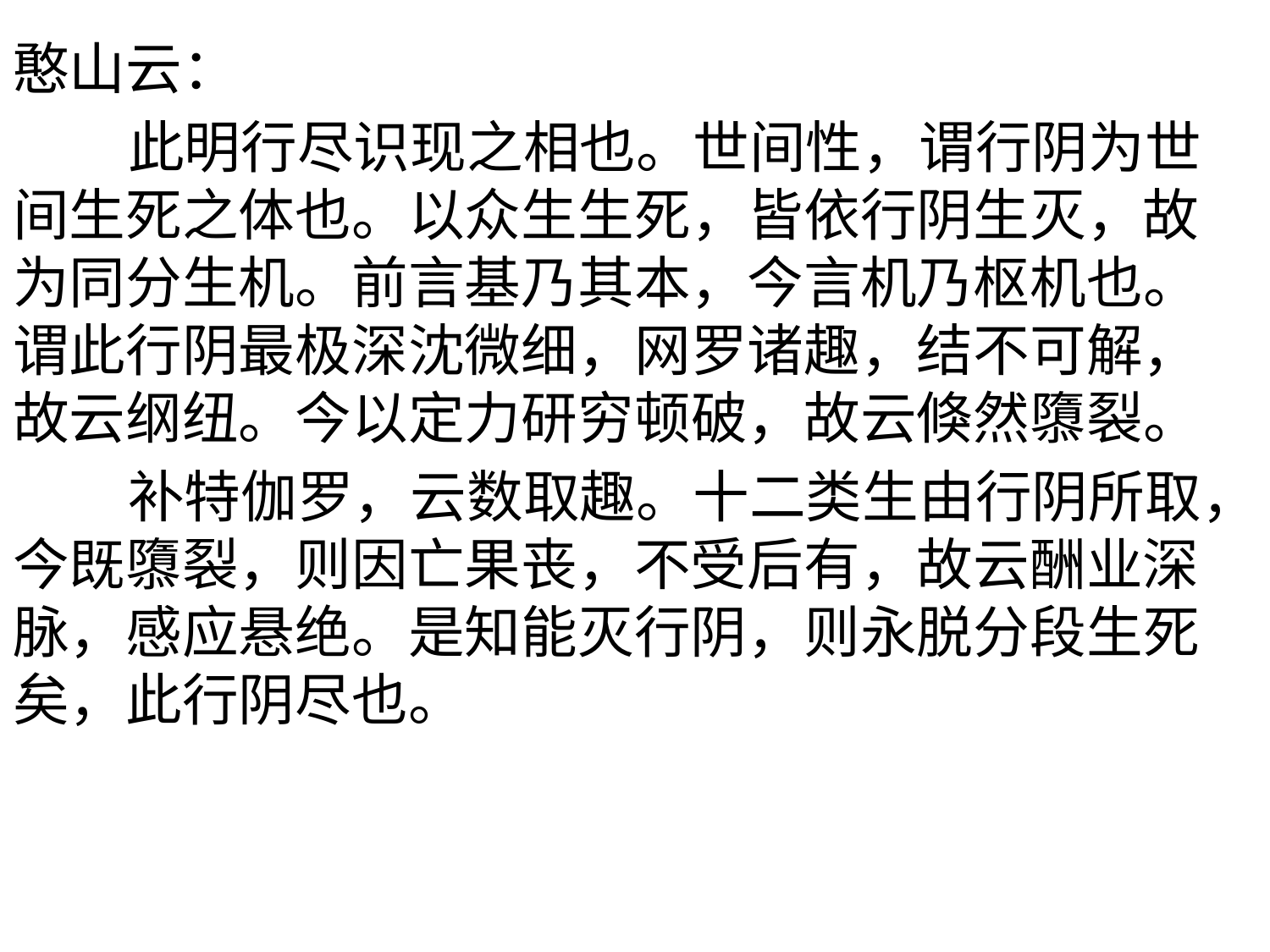

憨山云：
        此明行尽识现之相也。世间性，谓行阴为世间生死之体也。以众生生死，皆依行阴生灭，故为同分生机。前言基乃其本，今言机乃枢机也。谓此行阴最极深沈微细，网罗诸趣，结不可解，故云纲纽。今以定力研穷顿破，故云倏然隳裂。
        补特伽罗，云数取趣。十二类生由行阴所取，今既隳裂，则因亡果丧，不受后有，故云酬业深脉，感应悬绝。是知能灭行阴，则永脱分段生死矣，此行阴尽也。